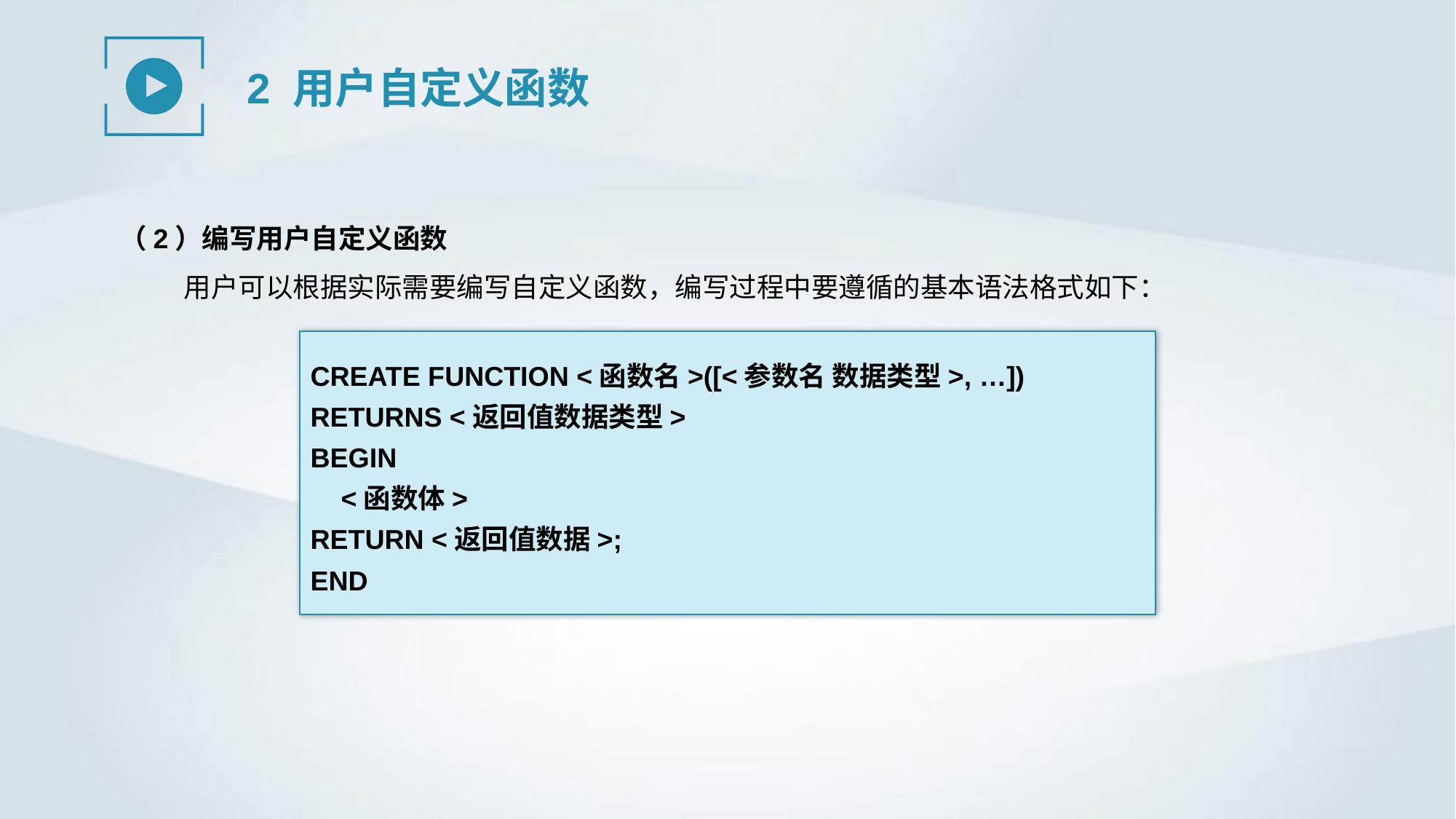

2 用户自定义函数
（2）编写用户自定义函数
用户可以根据实际需要编写自定义函数，编写过程中要遵循的基本语法格式如下：
CREATE FUNCTION <函数名>([<参数名 数据类型>, …])
RETURNS <返回值数据类型>
BEGIN
    <函数体>
RETURN <返回值数据>;
END